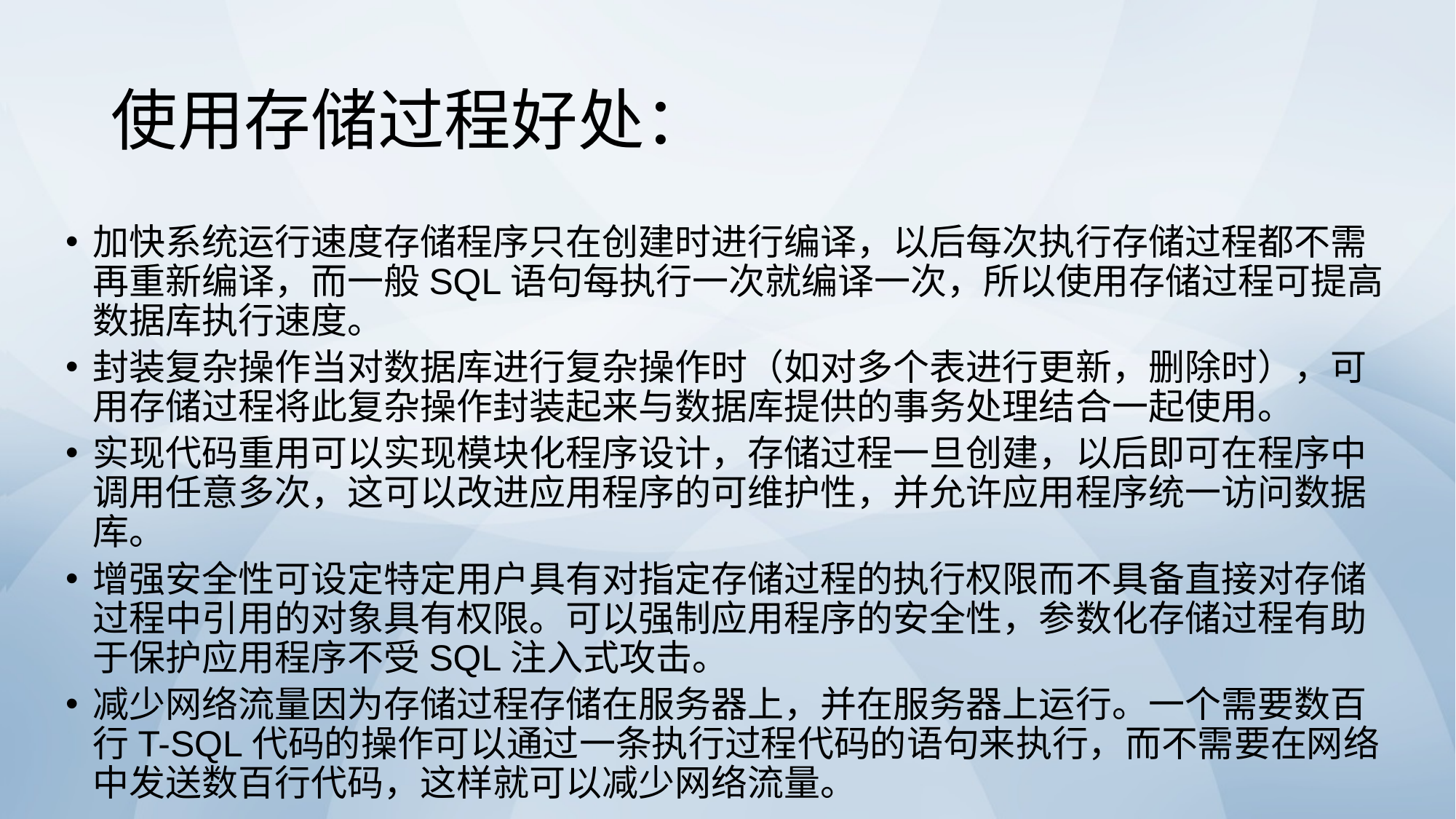

# 使用存储过程好处：
加快系统运行速度存储程序只在创建时进行编译，以后每次执行存储过程都不需再重新编译，而一般SQL语句每执行一次就编译一次，所以使用存储过程可提高数据库执行速度。
封装复杂操作当对数据库进行复杂操作时（如对多个表进行更新，删除时），可用存储过程将此复杂操作封装起来与数据库提供的事务处理结合一起使用。
实现代码重用可以实现模块化程序设计，存储过程一旦创建，以后即可在程序中调用任意多次，这可以改进应用程序的可维护性，并允许应用程序统一访问数据库。
增强安全性可设定特定用户具有对指定存储过程的执行权限而不具备直接对存储过程中引用的对象具有权限。可以强制应用程序的安全性，参数化存储过程有助于保护应用程序不受SQL注入式攻击。
减少网络流量因为存储过程存储在服务器上，并在服务器上运行。一个需要数百行T-SQL代码的操作可以通过一条执行过程代码的语句来执行，而不需要在网络中发送数百行代码，这样就可以减少网络流量。